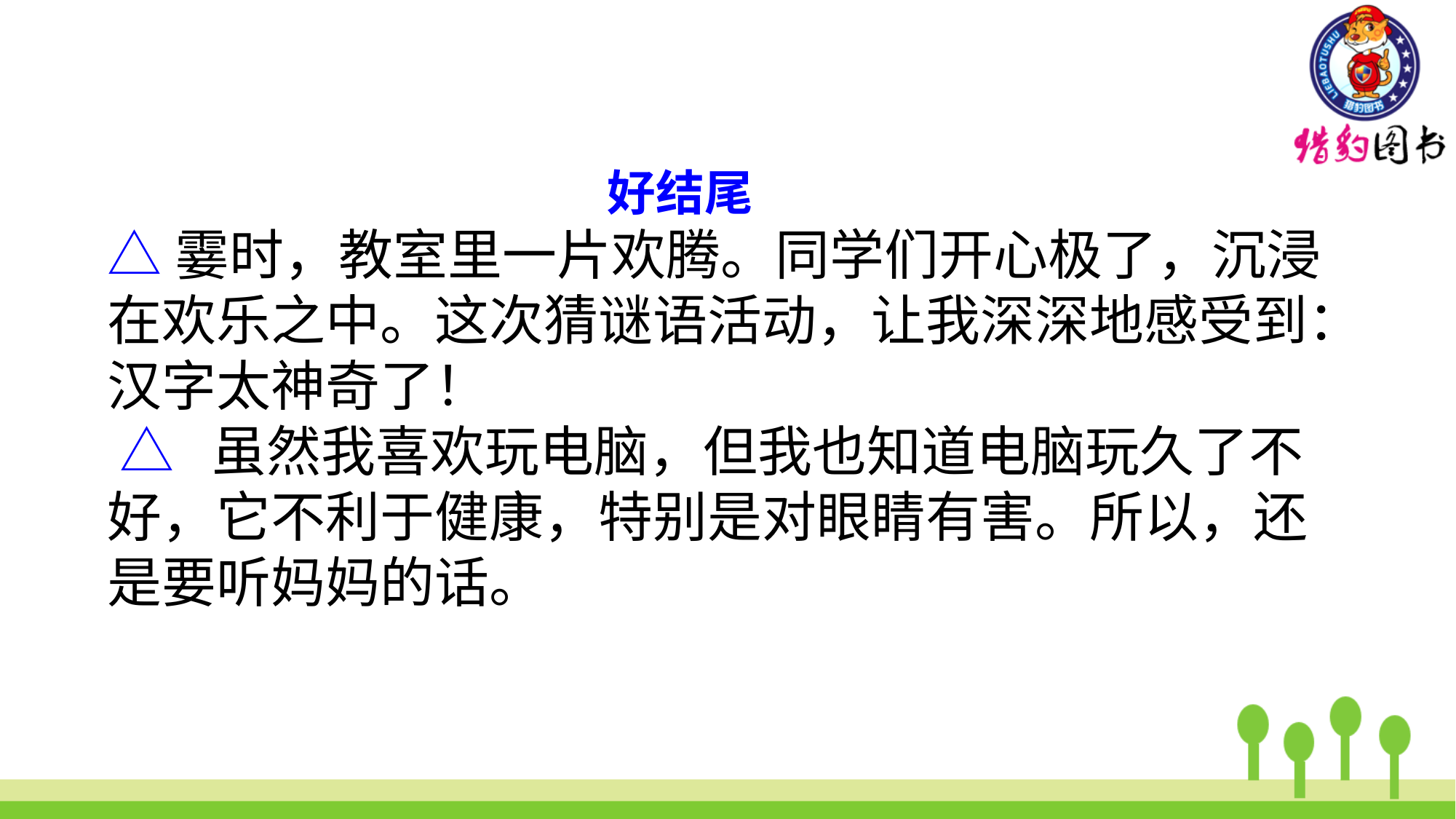

好结尾
△霎时，教室里一片欢腾。同学们开心极了，沉浸在欢乐之中。这次猜谜语活动，让我深深地感受到：汉字太神奇了！
 △  虽然我喜欢玩电脑，但我也知道电脑玩久了不好，它不利于健康，特别是对眼睛有害。所以，还是要听妈妈的话。